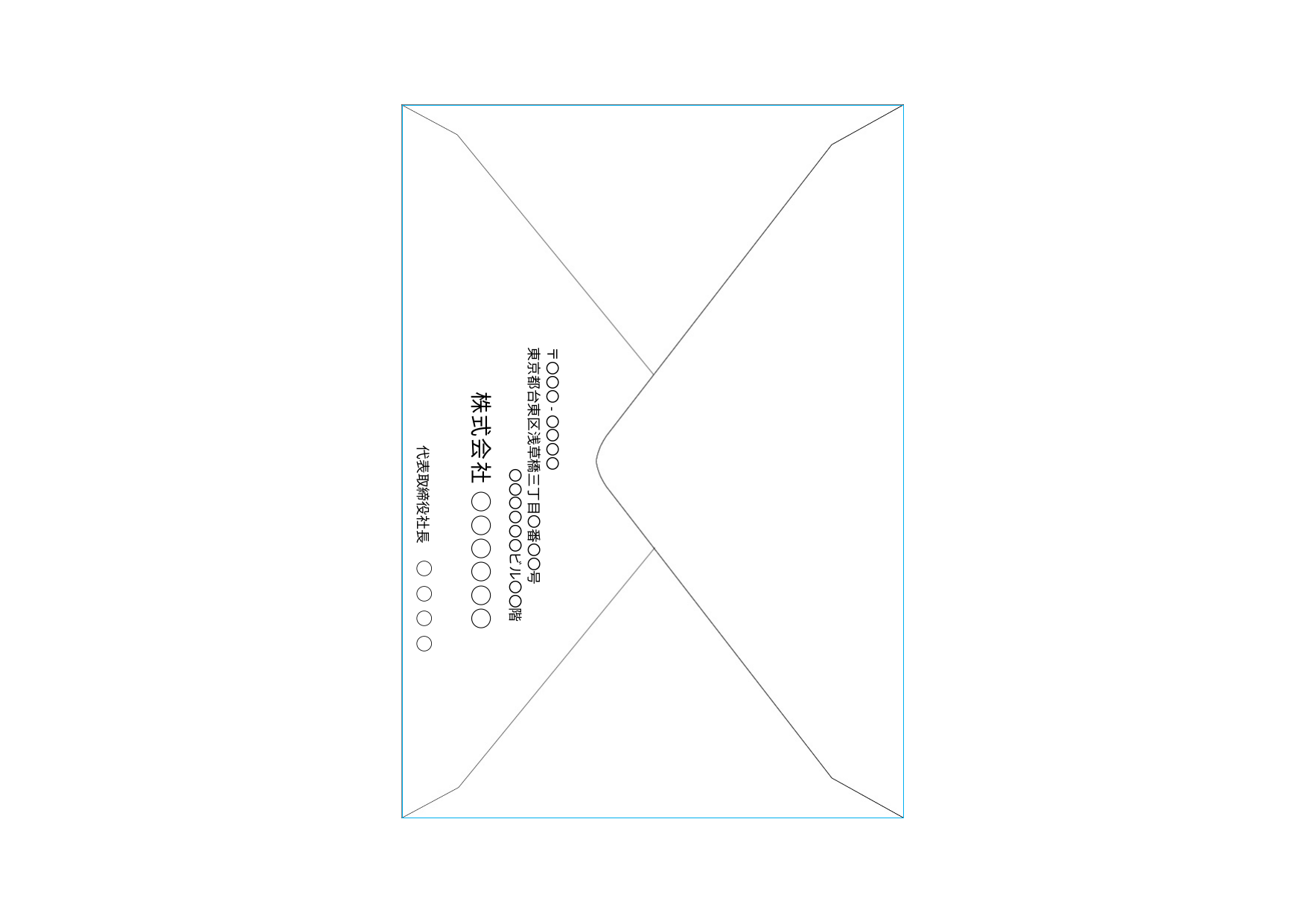

〒〇〇〇-〇〇〇〇
東京都台東区浅草橋三丁目〇番〇〇号
〇〇〇〇〇〇ビル〇〇階
株式会社 ○○○○○○
代表取締役社長　○  ○  ○  ○